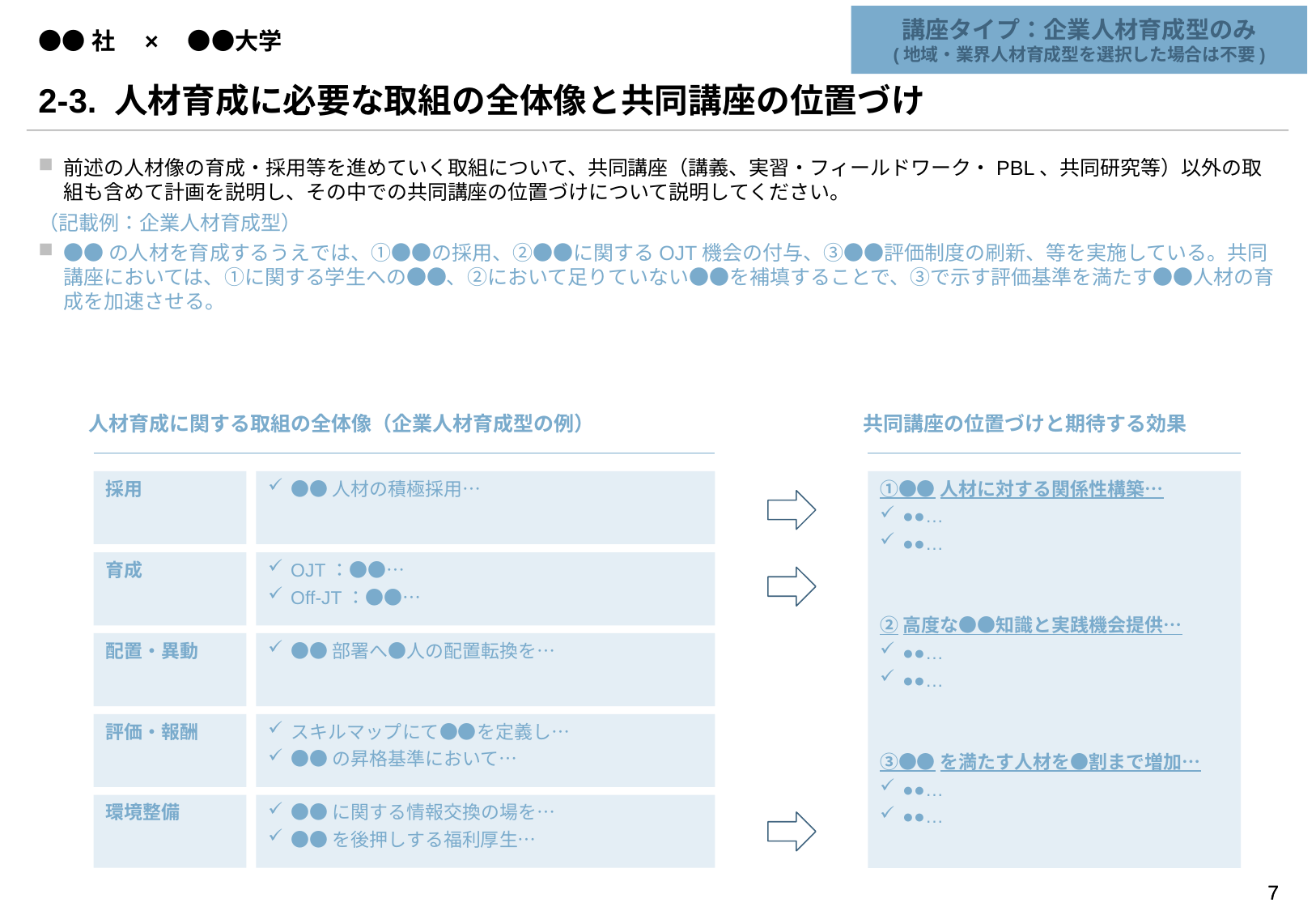

講座タイプ：企業人材育成型のみ
(地域・業界人材育成型を選択した場合は不要)
# ●●社　×　●●大学
2-3. 人材育成に必要な取組の全体像と共同講座の位置づけ
前述の人材像の育成・採用等を進めていく取組について、共同講座（講義、実習・フィールドワーク・PBL、共同研究等）以外の取組も含めて計画を説明し、その中での共同講座の位置づけについて説明してください。
（記載例：企業人材育成型）
●●の人材を育成するうえでは、①●●の採用、②●●に関するOJT機会の付与、③●●評価制度の刷新、等を実施している。共同講座においては、①に関する学生への●●、②において足りていない●●を補填することで、③で示す評価基準を満たす●●人材の育成を加速させる。
人材育成に関する取組の全体像（企業人材育成型の例）
共同講座の位置づけと期待する効果
採用
●●人材の積極採用…
①●●人材に対する関係性構築…
●●…
●●…

②高度な●●知識と実践機会提供…
●●…
●●…

③●●を満たす人材を●割まで増加…
●●…
●●…

育成
OJT：●●…
Off-JT：●●…

配置・異動
●●部署へ●人の配置転換を…
評価・報酬
スキルマップにて●●を定義し…
●●の昇格基準において…
環境整備
●●に関する情報交換の場を…
●●を後押しする福利厚生…